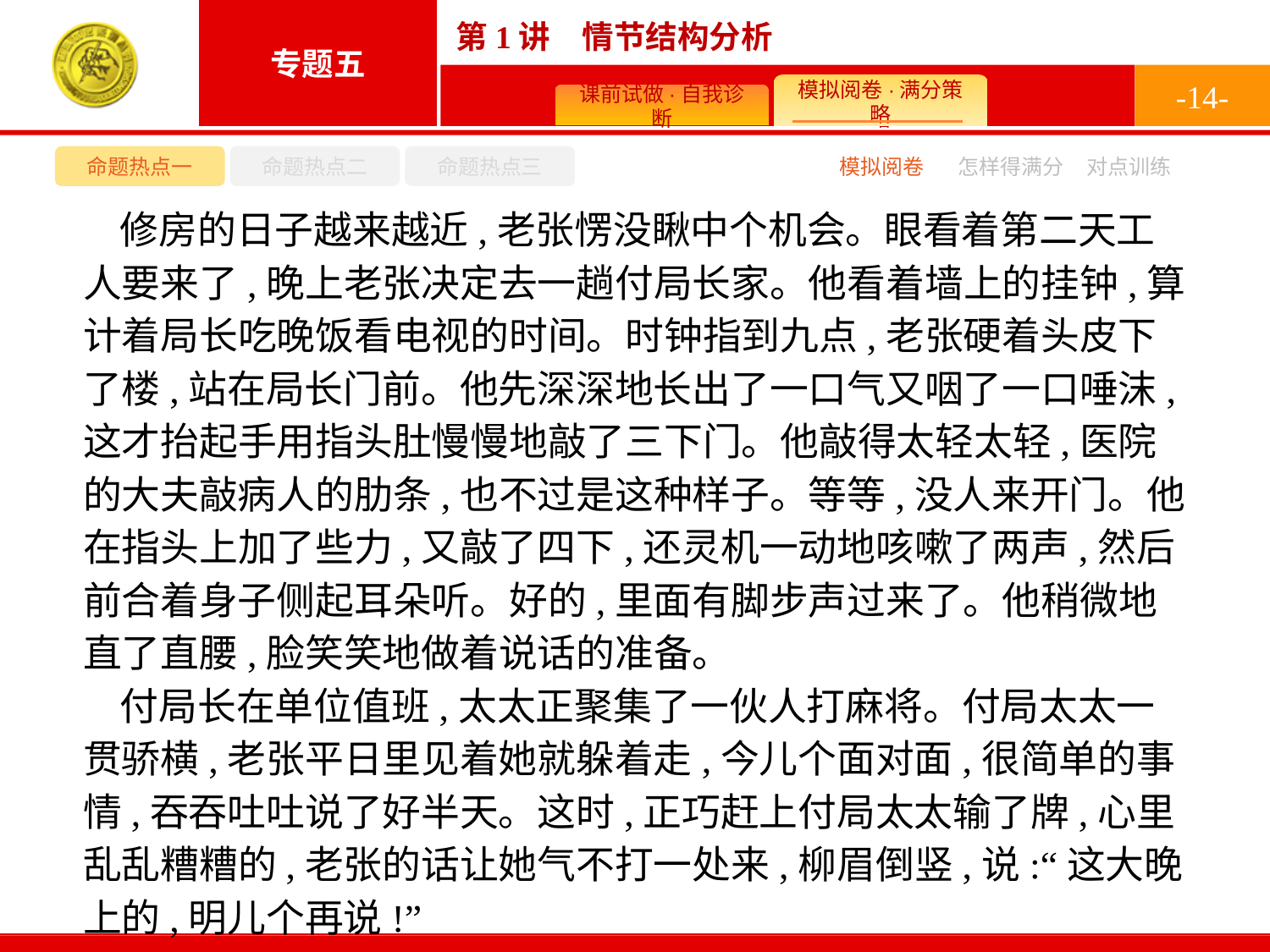

-14-
命题热点一
命题热点二
命题热点三
模拟阅卷
怎样得满分
对点训练
修房的日子越来越近,老张愣没瞅中个机会。眼看着第二天工人要来了,晚上老张决定去一趟付局长家。他看着墙上的挂钟,算计着局长吃晚饭看电视的时间。时钟指到九点,老张硬着头皮下了楼,站在局长门前。他先深深地长出了一口气又咽了一口唾沫,这才抬起手用指头肚慢慢地敲了三下门。他敲得太轻太轻,医院的大夫敲病人的肋条,也不过是这种样子。等等,没人来开门。他在指头上加了些力,又敲了四下,还灵机一动地咳嗽了两声,然后前合着身子侧起耳朵听。好的,里面有脚步声过来了。他稍微地直了直腰,脸笑笑地做着说话的准备。
付局长在单位值班,太太正聚集了一伙人打麻将。付局太太一贯骄横,老张平日里见着她就躲着走,今儿个面对面,很简单的事情,吞吞吐吐说了好半天。这时,正巧赶上付局太太输了牌,心里乱乱糟糟的,老张的话让她气不打一处来,柳眉倒竖,说:“这大晚上的,明儿个再说!”